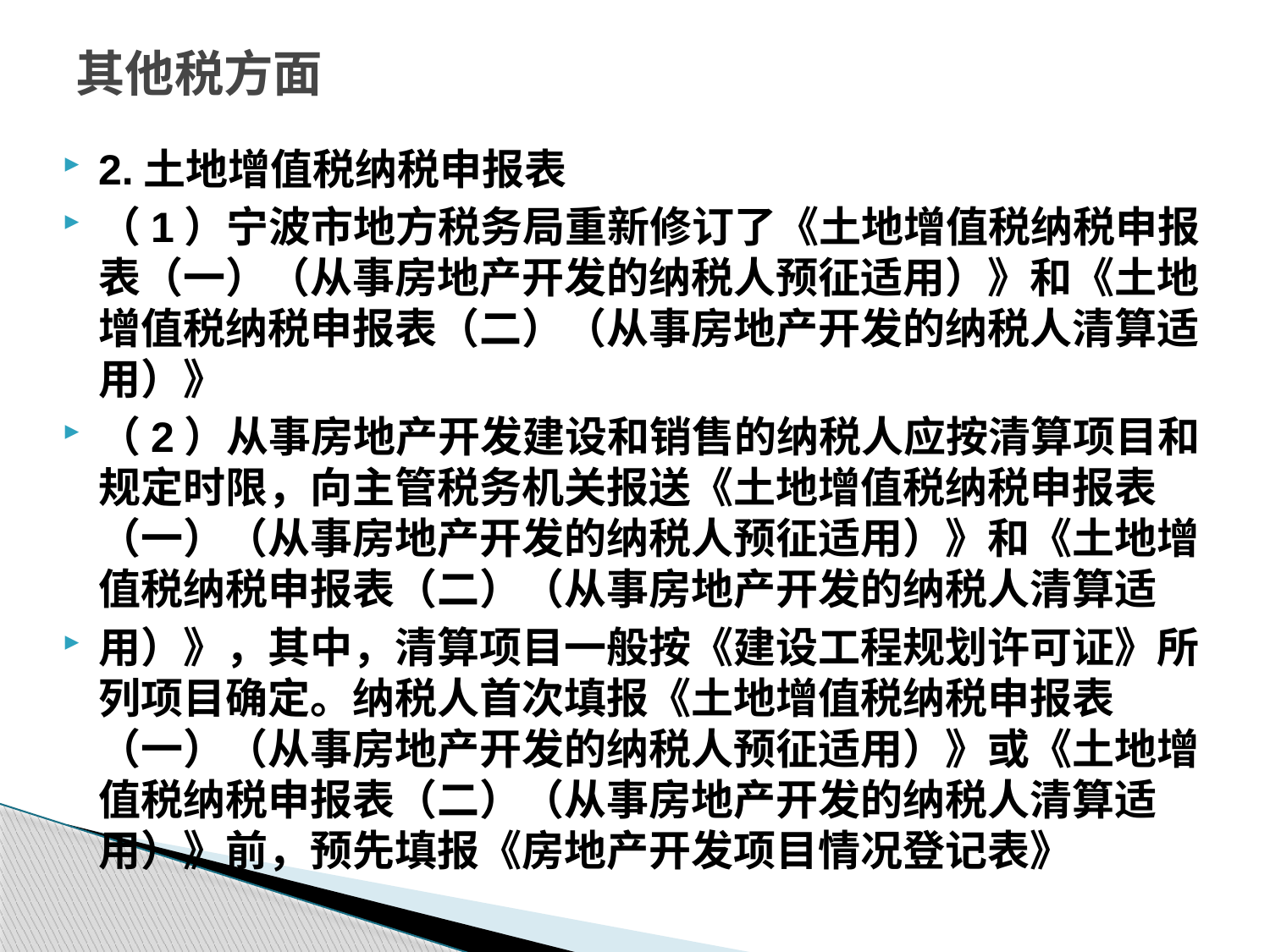

# 其他税方面
2.土地增值税纳税申报表
（1）宁波市地方税务局重新修订了《土地增值税纳税申报表（一）（从事房地产开发的纳税人预征适用）》和《土地增值税纳税申报表（二）（从事房地产开发的纳税人清算适用）》
（2）从事房地产开发建设和销售的纳税人应按清算项目和规定时限，向主管税务机关报送《土地增值税纳税申报表（一）（从事房地产开发的纳税人预征适用）》和《土地增值税纳税申报表（二）（从事房地产开发的纳税人清算适
用）》，其中，清算项目一般按《建设工程规划许可证》所列项目确定。纳税人首次填报《土地增值税纳税申报表（一）（从事房地产开发的纳税人预征适用）》或《土地增值税纳税申报表（二）（从事房地产开发的纳税人清算适用）》前，预先填报《房地产开发项目情况登记表》